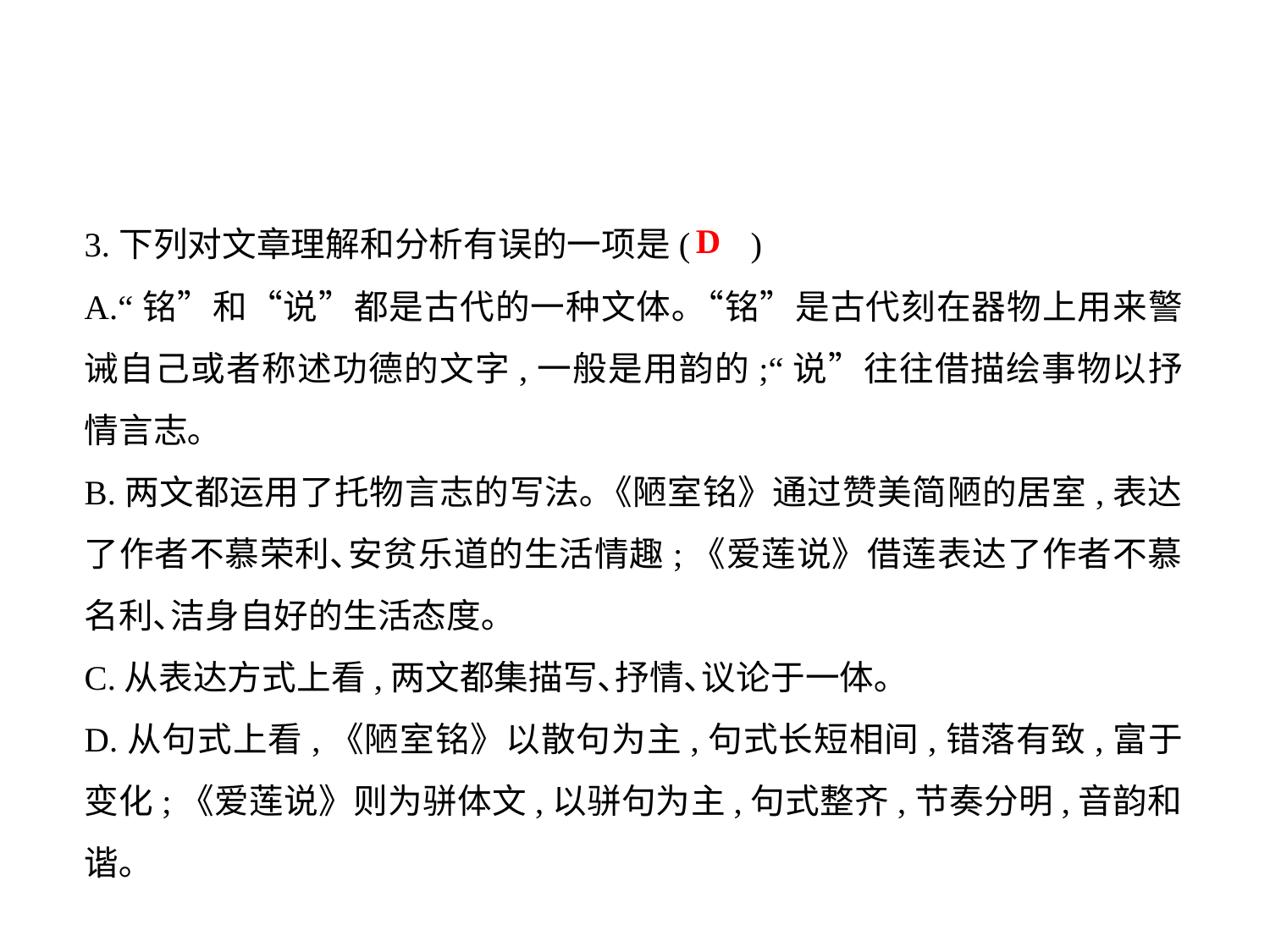

3.下列对文章理解和分析有误的一项是(       )
A.“铭”和“说”都是古代的一种文体｡“铭”是古代刻在器物上用来警诫自己或者称述功德的文字,一般是用韵的;“说”往往借描绘事物以抒情言志｡
B.两文都运用了托物言志的写法｡《陋室铭》通过赞美简陋的居室,表达了作者不慕荣利､安贫乐道的生活情趣;《爱莲说》借莲表达了作者不慕名利､洁身自好的生活态度｡
C.从表达方式上看,两文都集描写､抒情､议论于一体｡
D.从句式上看,《陋室铭》以散句为主,句式长短相间,错落有致,富于变化;《爱莲说》则为骈体文,以骈句为主,句式整齐,节奏分明,音韵和谐｡
D